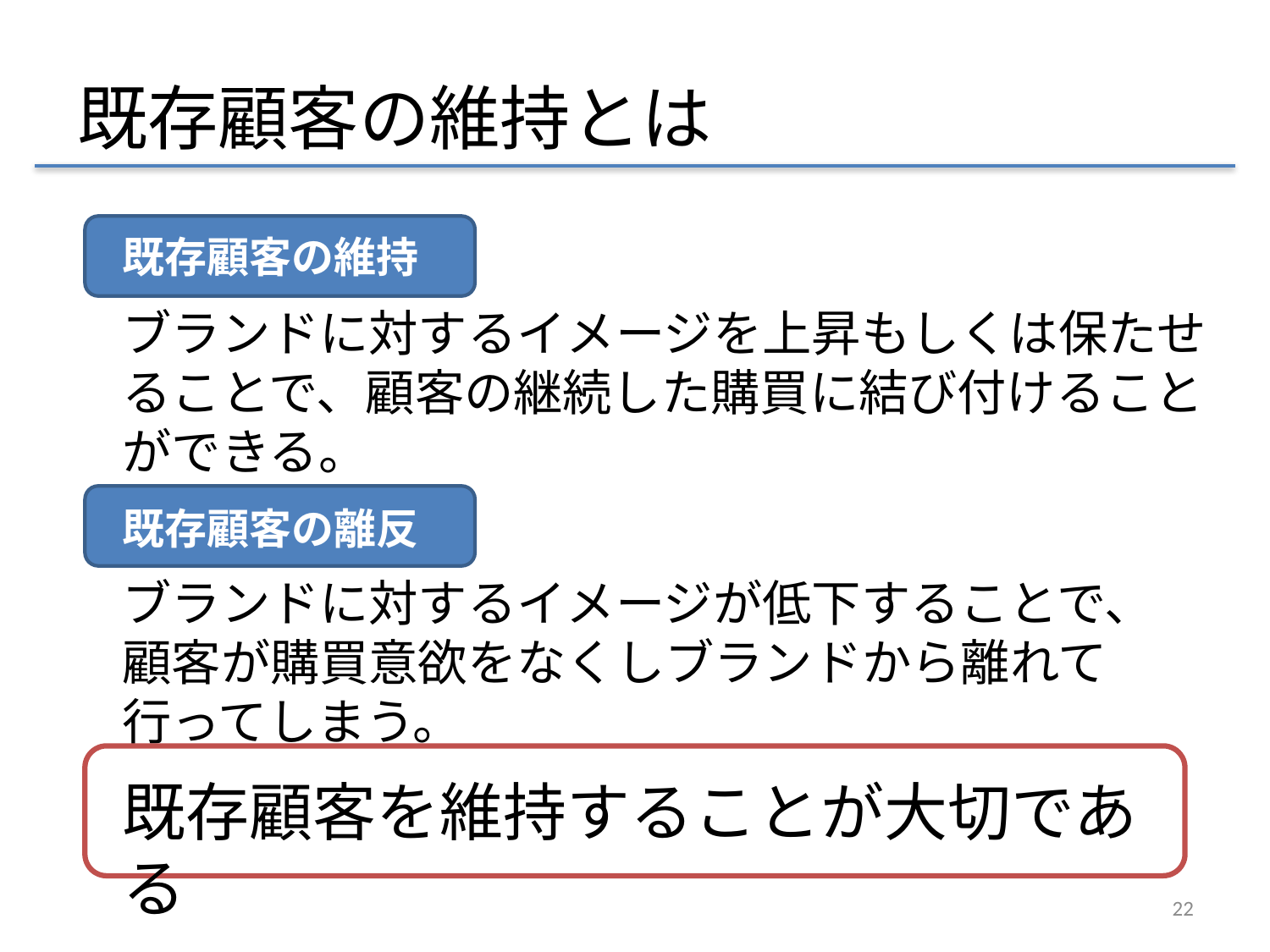

既存顧客の維持とは

既存顧客の維持
ブランドに対するイメージを上昇もしくは保たせることで、顧客の継続した購買に結び付けることができる。

既存顧客の離反
ブランドに対するイメージが低下することで、顧客が購買意欲をなくしブランドから離れて行ってしまう。

既存顧客を維持することが大切である
22